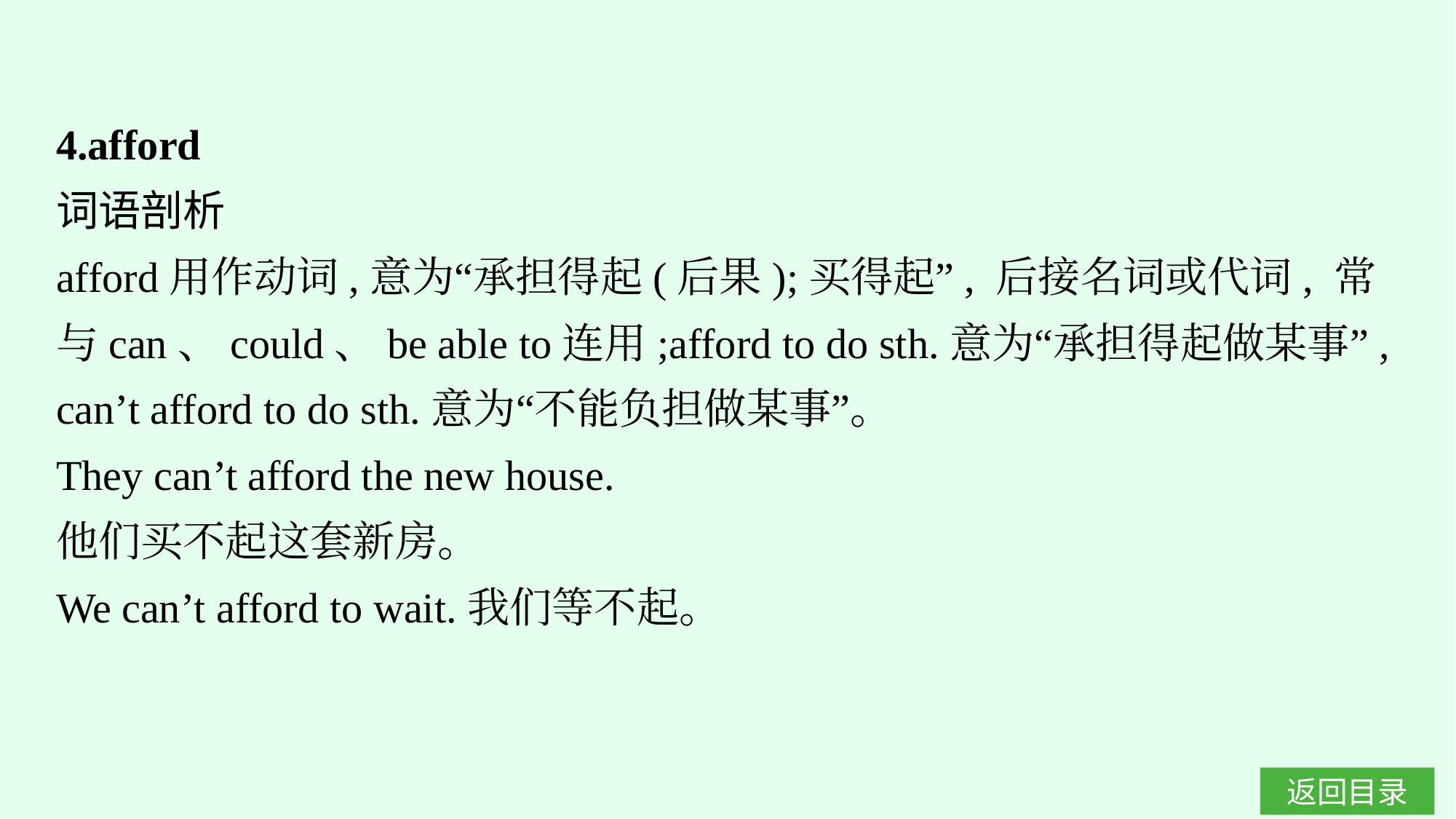

4.afford
词语剖析
afford用作动词,意为“承担得起(后果);买得起”, 后接名词或代词, 常与can、could、be able to连用;afford to do sth.意为“承担得起做某事”, can’t afford to do sth.意为“不能负担做某事”。
They can’t afford the new house.
他们买不起这套新房。
We can’t afford to wait.我们等不起。